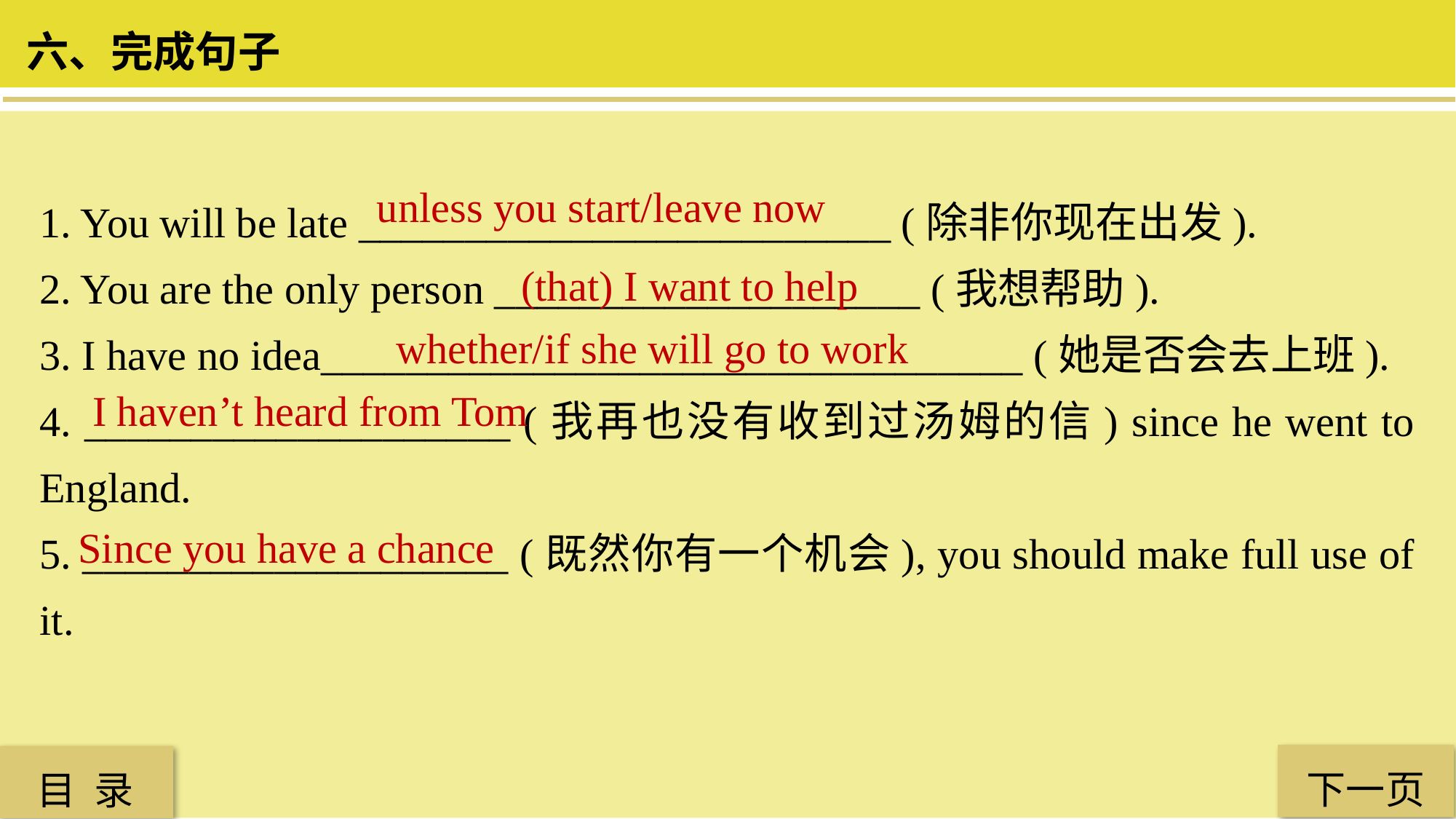

六、完成句子
1. You will be late _________________________ (除非你现在出发).
2. You are the only person ____________________ (我想帮助).
3. I have no idea_________________________________ (她是否会去上班).
4. ____________________ (我再也没有收到过汤姆的信) since he went to England.
5. ____________________ (既然你有一个机会), you should make full use of it.
unless you start/leave now
(that) I want to help
whether/if she will go to work
I haven’t heard from Tom
Since you have a chance